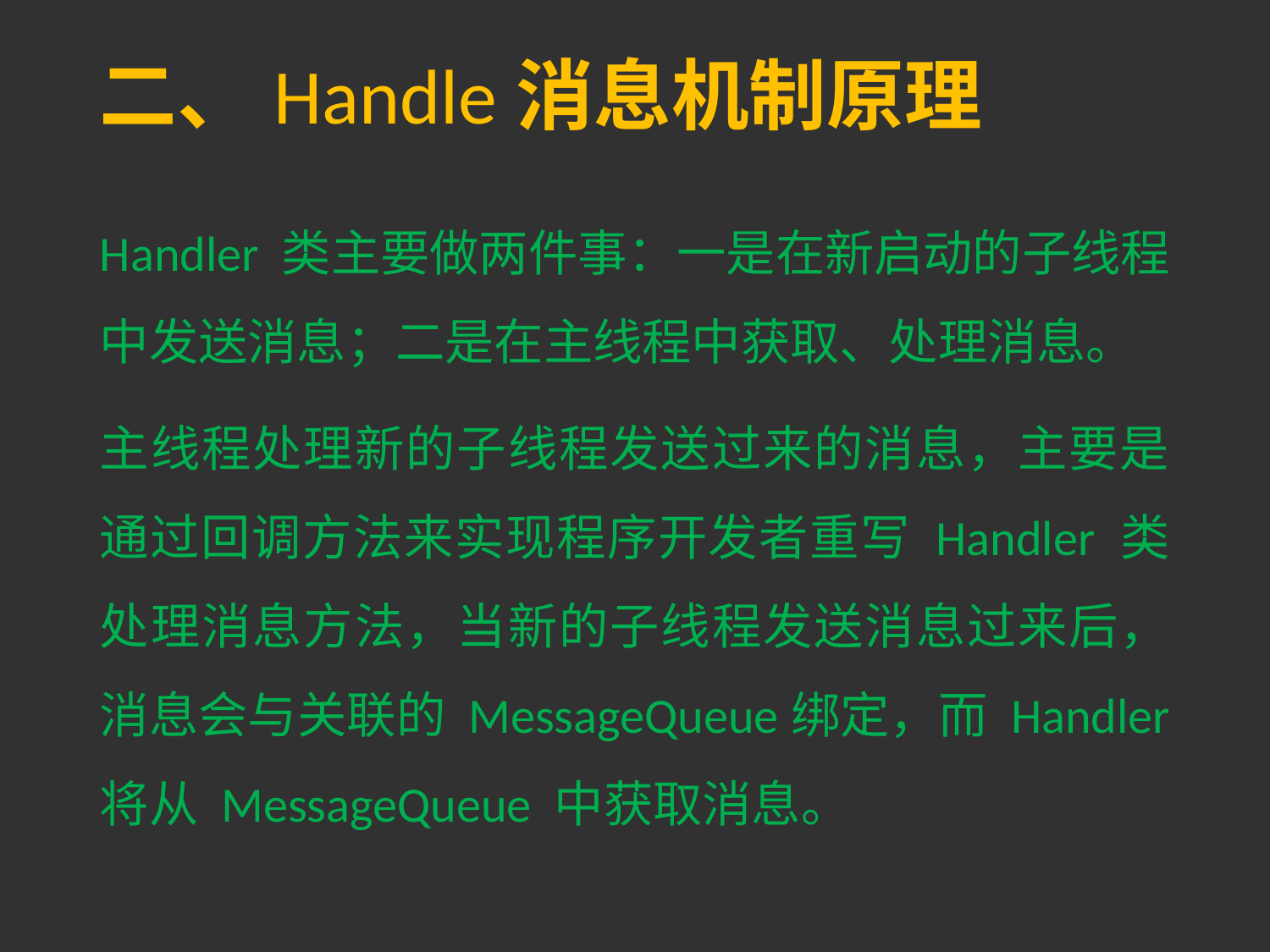

# 二、Handle消息机制原理
Handler 类主要做两件事：一是在新启动的子线程中发送消息；二是在主线程中获取、处理消息。
主线程处理新的子线程发送过来的消息，主要是通过回调方法来实现程序开发者重写 Handler 类处理消息方法，当新的子线程发送消息过来后，消息会与关联的 MessageQueue绑定，而 Handler 将从 MessageQueue 中获取消息。